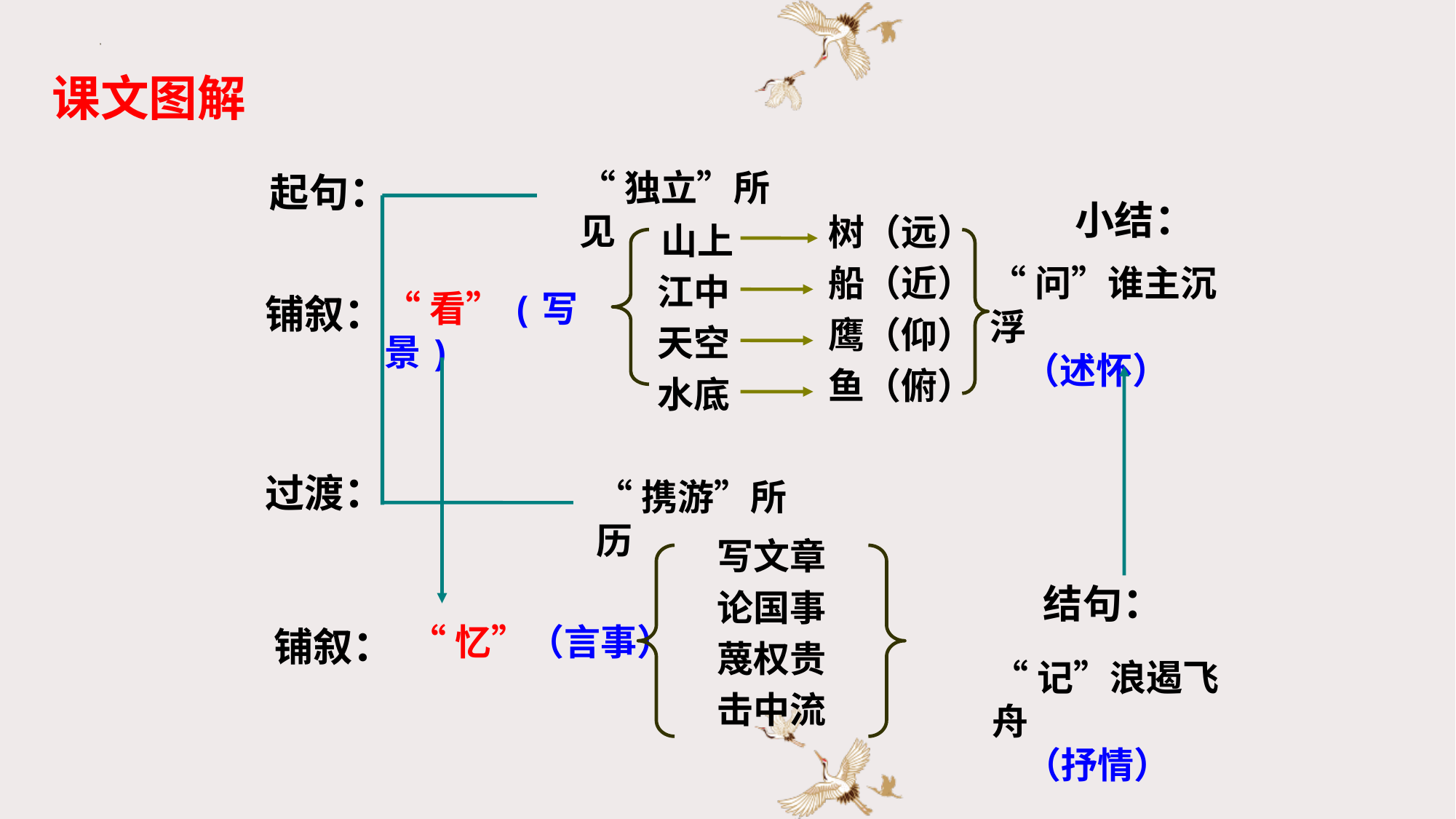

课文图解
起句：
“独立”所见
小结：

树（远）
山上

船（近）
“问”谁主沉浮
   （述怀）
江中
铺叙：
“看”(写景)

鹰（仰）
天空

鱼（俯）
水底

过渡：
“携游”所历

写文章

结句：
论国事
铺叙：
“忆”（言事）
蔑权贵
“记”浪遏飞舟
   （抒情）
击中流